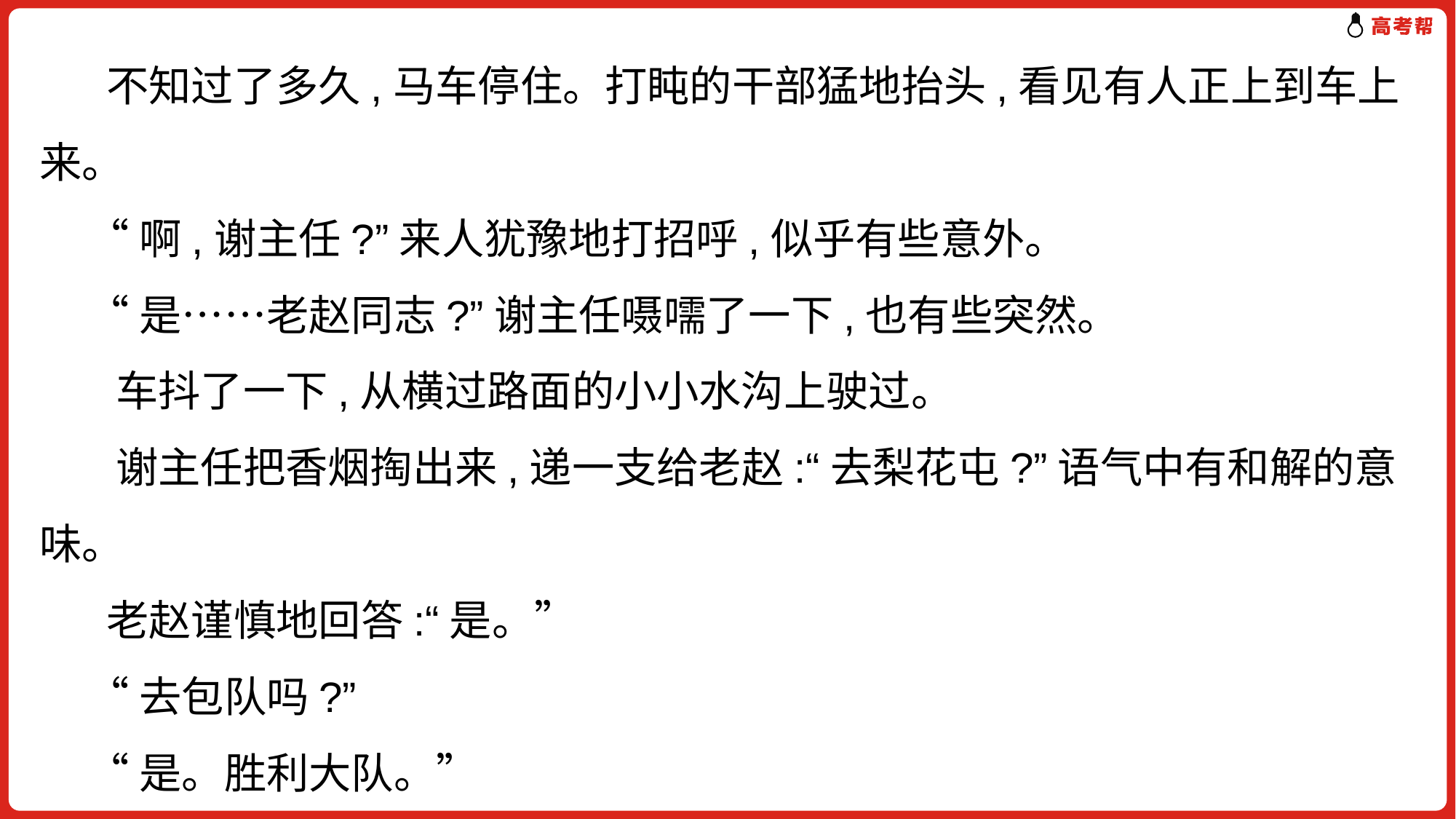

不知过了多久,马车停住。打盹的干部猛地抬头,看见有人正上到车上来。
     “啊,谢主任?”来人犹豫地打招呼,似乎有些意外。
     “是……老赵同志?”谢主任嗫嚅了一下,也有些突然。
       车抖了一下,从横过路面的小小水沟上驶过。
       谢主任把香烟掏出来,递一支给老赵:“去梨花屯?”语气中有和解的意味。
      老赵谨慎地回答:“是。”
     “去包队吗?”
     “是。胜利大队。”
     “我也是!”谢主任和蔼地笑起来,“我们都是十回下乡九回在,老走梨花